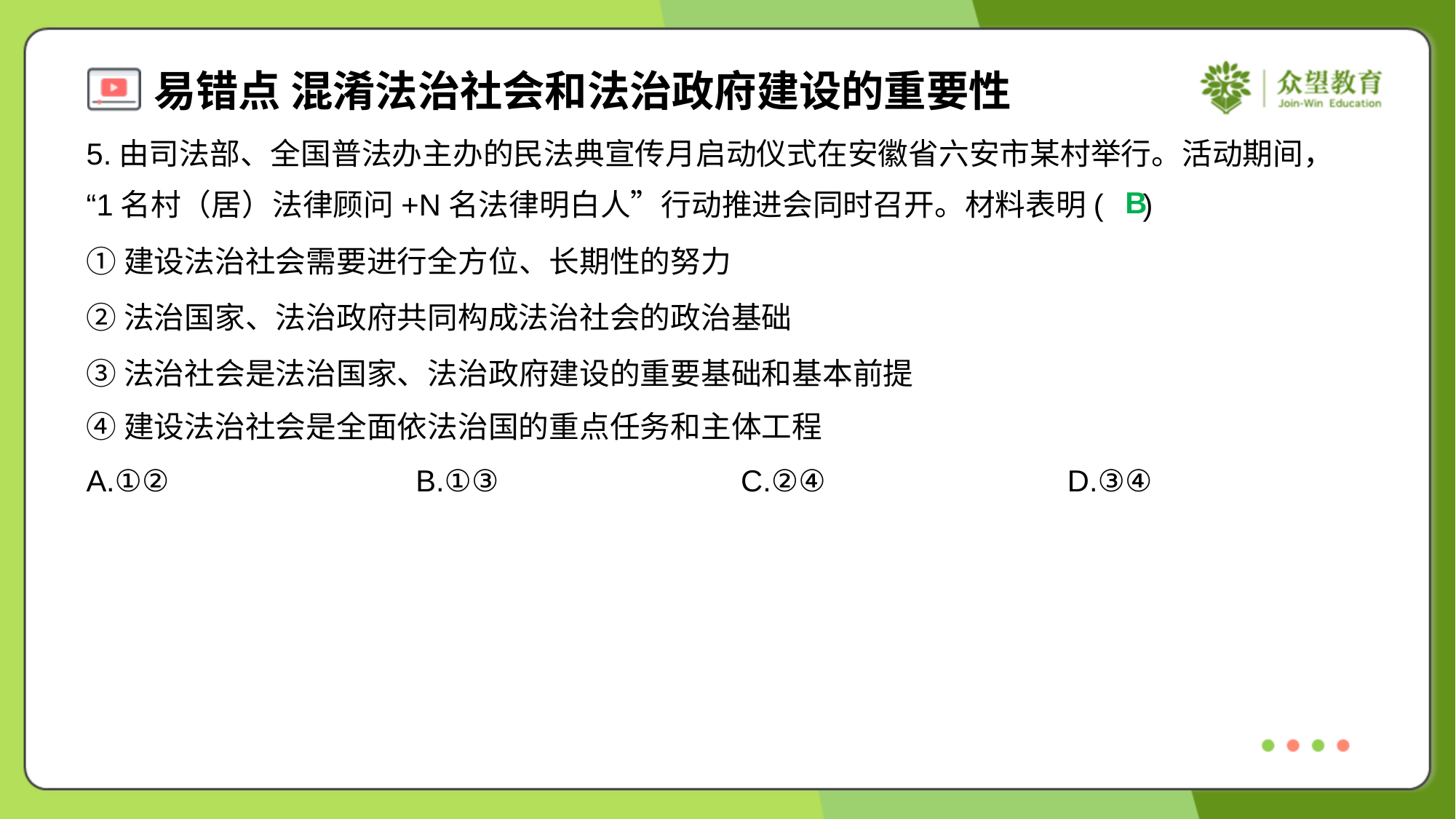

5.由司法部、全国普法办主办的民法典宣传月启动仪式在安徽省六安市某村举行。活动期间，
“1名村（居）法律顾问+N名法律明白人”行动推进会同时召开。材料表明(     )
B
①建设法治社会需要进行全方位、长期性的努力
②法治国家、法治政府共同构成法治社会的政治基础
③法治社会是法治国家、法治政府建设的重要基础和基本前提
④建设法治社会是全面依法治国的重点任务和主体工程
A.①②	B.①③	C.②④	D.③④